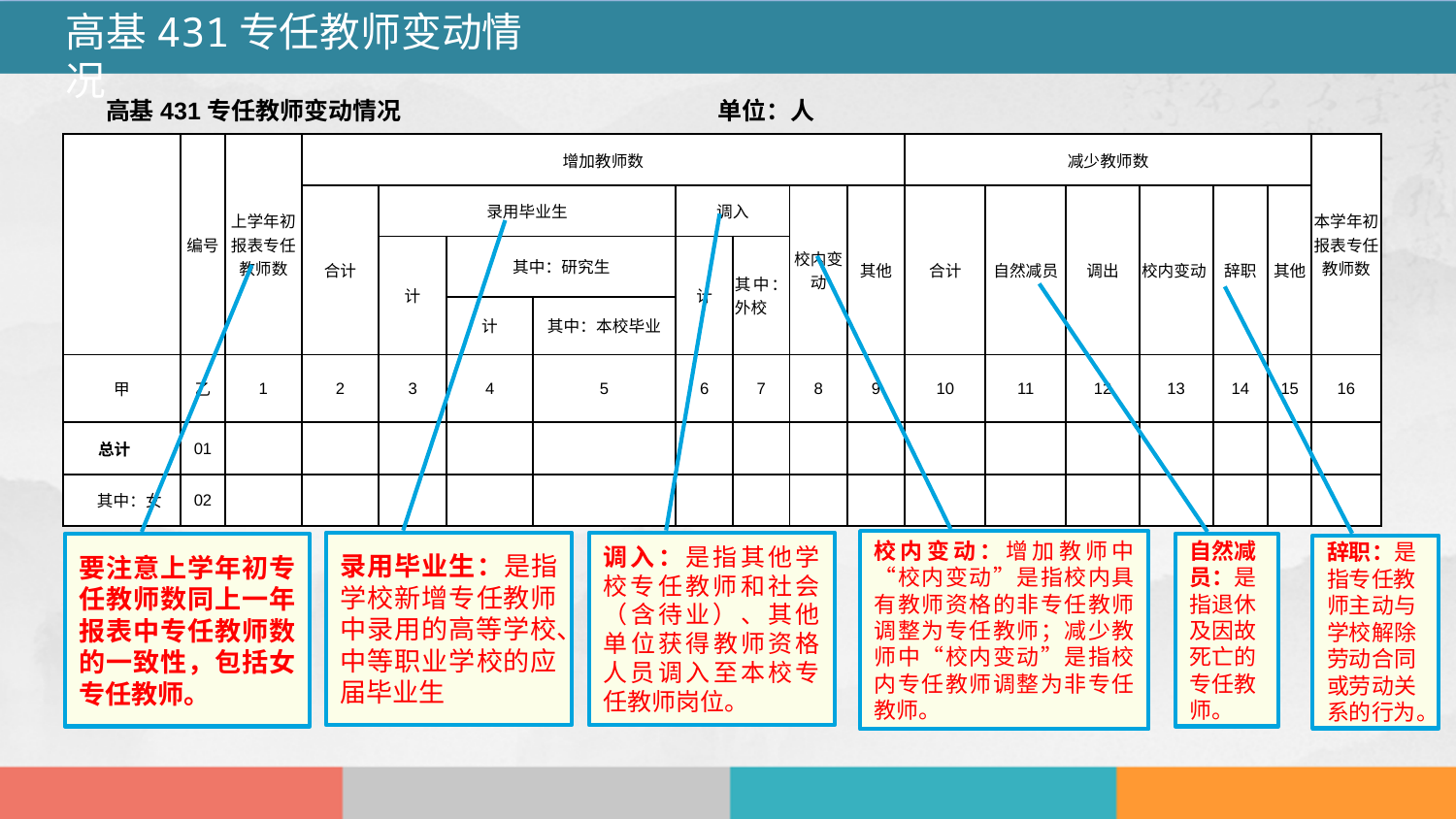

高基431专任教师变动情况
  高基431专任教师变动情况                                                         单位：人
|  | 编号 | 上学年初报表专任教师数 | 增加教师数 |  |  |  |  |  |  |  | 减少教师数 |  |  |  |  |  | 本学年初报表专任教师数 |
| --- | --- | --- | --- | --- | --- | --- | --- | --- | --- | --- | --- | --- | --- | --- | --- | --- | --- |
|  |  |  | 合计 | 录用毕业生 |  |  | 调入 |  | 校内变动 | 其他 | 合计 | 自然减员 | 调出 | 校内变动 | 辞职 | 其他 |  |
|  |  |  |  | 计 | 其中：研究生 |  | 计 | 其中：外校 |  |  |  |  |  |  |  |  |  |
|  |  |  |  |  | 计 | 其中：本校毕业 |  |  |  |  |  |  |  |  |  |  |  |
| 甲 | 乙 | 1 | 2 | 3 | 4 | 5 | 6 | 7 | 8 | 9 | 10 | 11 | 12 | 13 | 14 | 15 | 16 |
| 总计 | 01 |  |  |  |  |  |  |  |  |  |  |  |  |  |  |  |  |
| 其中：女 | 02 |  |  |  |  |  |  |  |  |  |  |  |  |  |  |  |  |
校内变动：增加教师中“校内变动”是指校内具有教师资格的非专任教师调整为专任教师；减少教师中“校内变动”是指校内专任教师调整为非专任教师。
录用毕业生：是指学校新增专任教师中录用的高等学校、中等职业学校的应届毕业生
调入：是指其他学校专任教师和社会（含待业）、其他单位获得教师资格人员调入至本校专任教师岗位。
要注意上学年初专任教师数同上一年报表中专任教师数的一致性，包括女专任教师。
自然减员：是指退休及因故死亡的专任教师。
辞职：是指专任教师主动与学校解除劳动合同或劳动关系的行为。